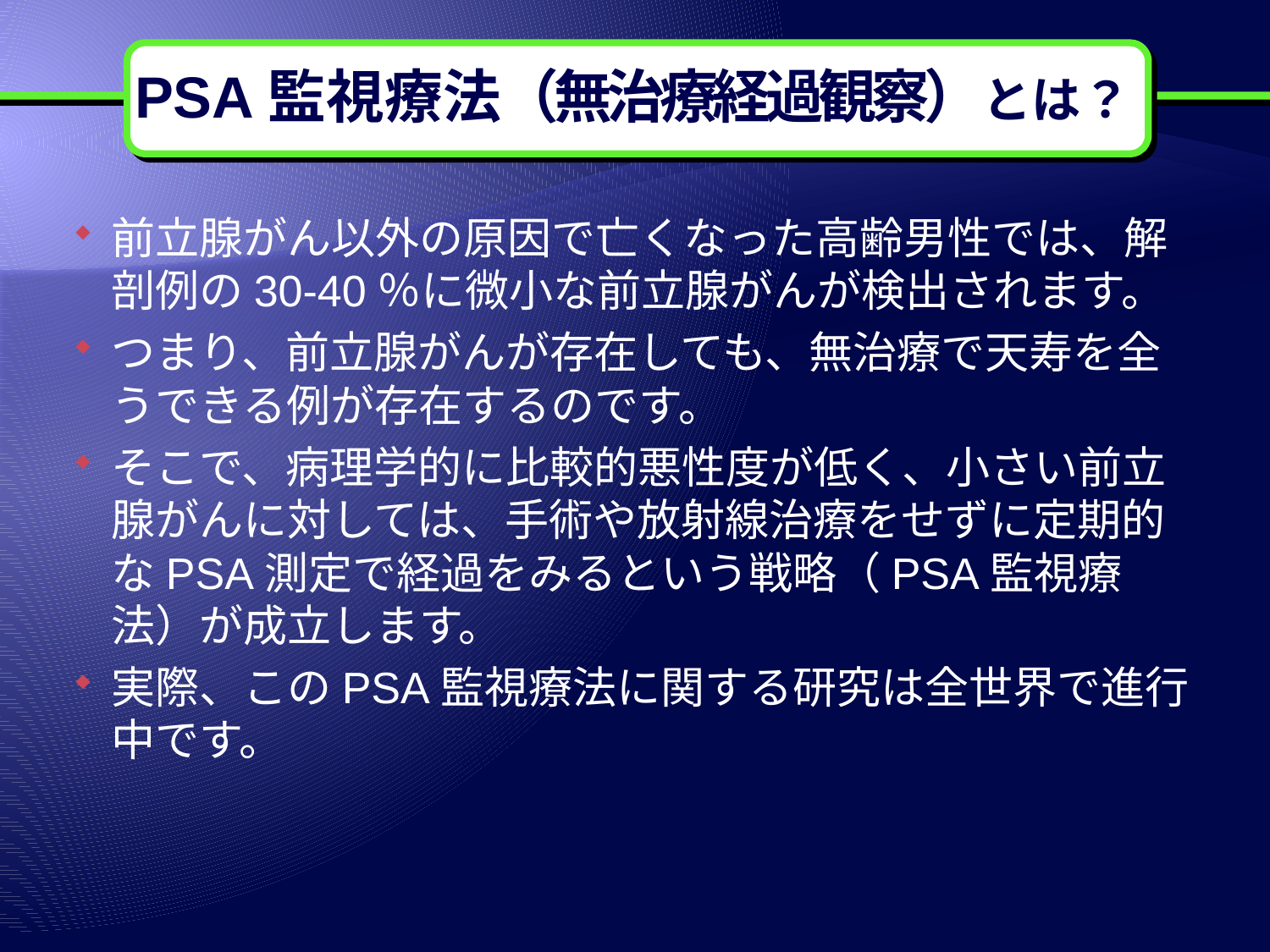

PSA監視療法（無治療経過観察）とは？

前立腺がん以外の原因で亡くなった高齢男性では、解剖例の30-40％に微小な前立腺がんが検出されます。
つまり、前立腺がんが存在しても、無治療で天寿を全うできる例が存在するのです。
そこで、病理学的に比較的悪性度が低く、小さい前立腺がんに対しては、手術や放射線治療をせずに定期的なPSA測定で経過をみるという戦略（PSA監視療法）が成立します。
実際、このPSA監視療法に関する研究は全世界で進行中です。